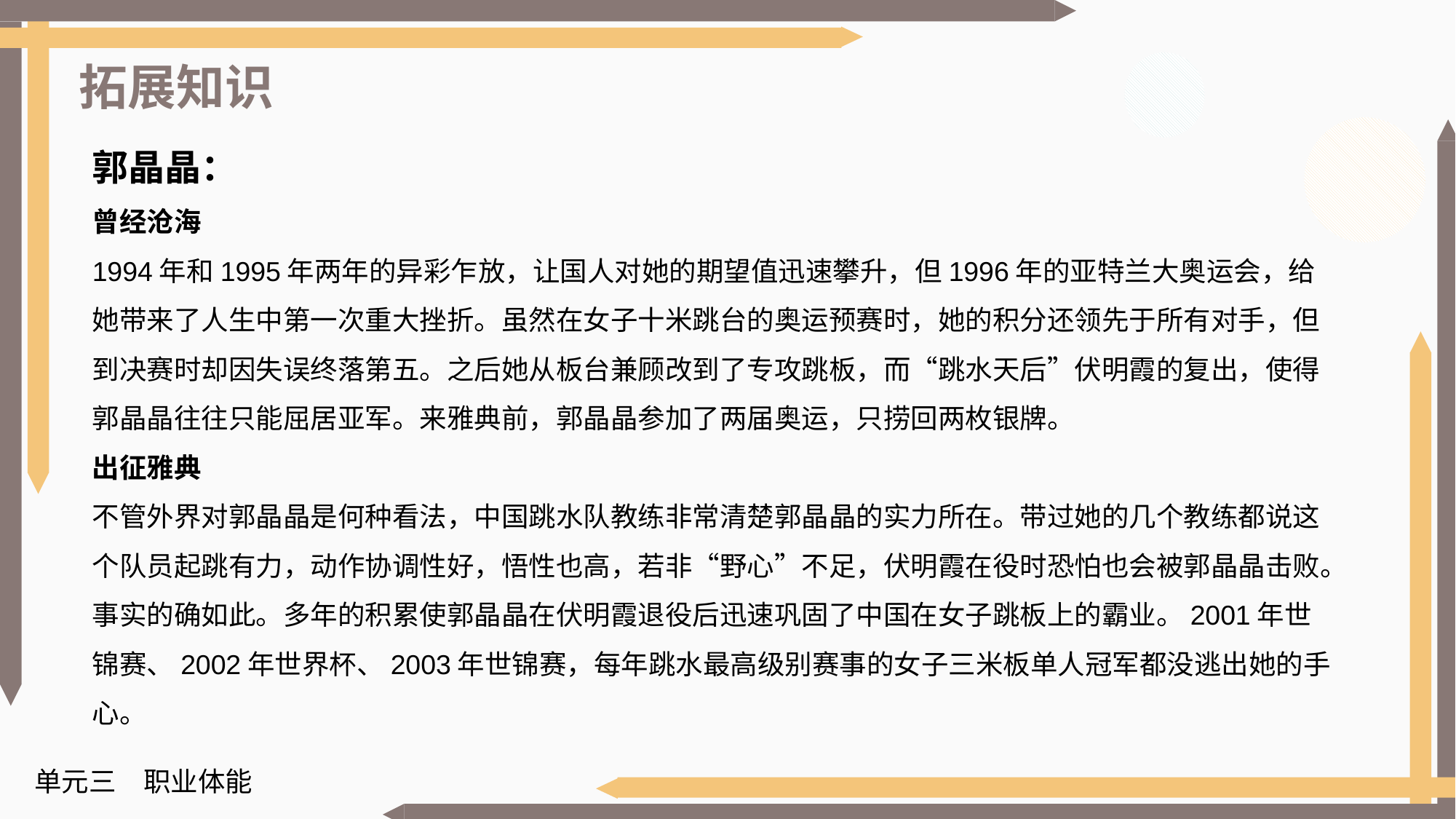

拓展知识

郭晶晶：
曾经沧海
1994年和1995年两年的异彩乍放，让国人对她的期望值迅速攀升，但1996年的亚特兰大奥运会，给她带来了人生中第一次重大挫折。虽然在女子十米跳台的奥运预赛时，她的积分还领先于所有对手，但到决赛时却因失误终落第五。之后她从板台兼顾改到了专攻跳板，而“跳水天后”伏明霞的复出，使得郭晶晶往往只能屈居亚军。来雅典前，郭晶晶参加了两届奥运，只捞回两枚银牌。
出征雅典
不管外界对郭晶晶是何种看法，中国跳水队教练非常清楚郭晶晶的实力所在。带过她的几个教练都说这个队员起跳有力，动作协调性好，悟性也高，若非“野心”不足，伏明霞在役时恐怕也会被郭晶晶击败。事实的确如此。多年的积累使郭晶晶在伏明霞退役后迅速巩固了中国在女子跳板上的霸业。2001年世锦赛、2002年世界杯、2003年世锦赛，每年跳水最高级别赛事的女子三米板单人冠军都没逃出她的手心。

单元三　职业体能